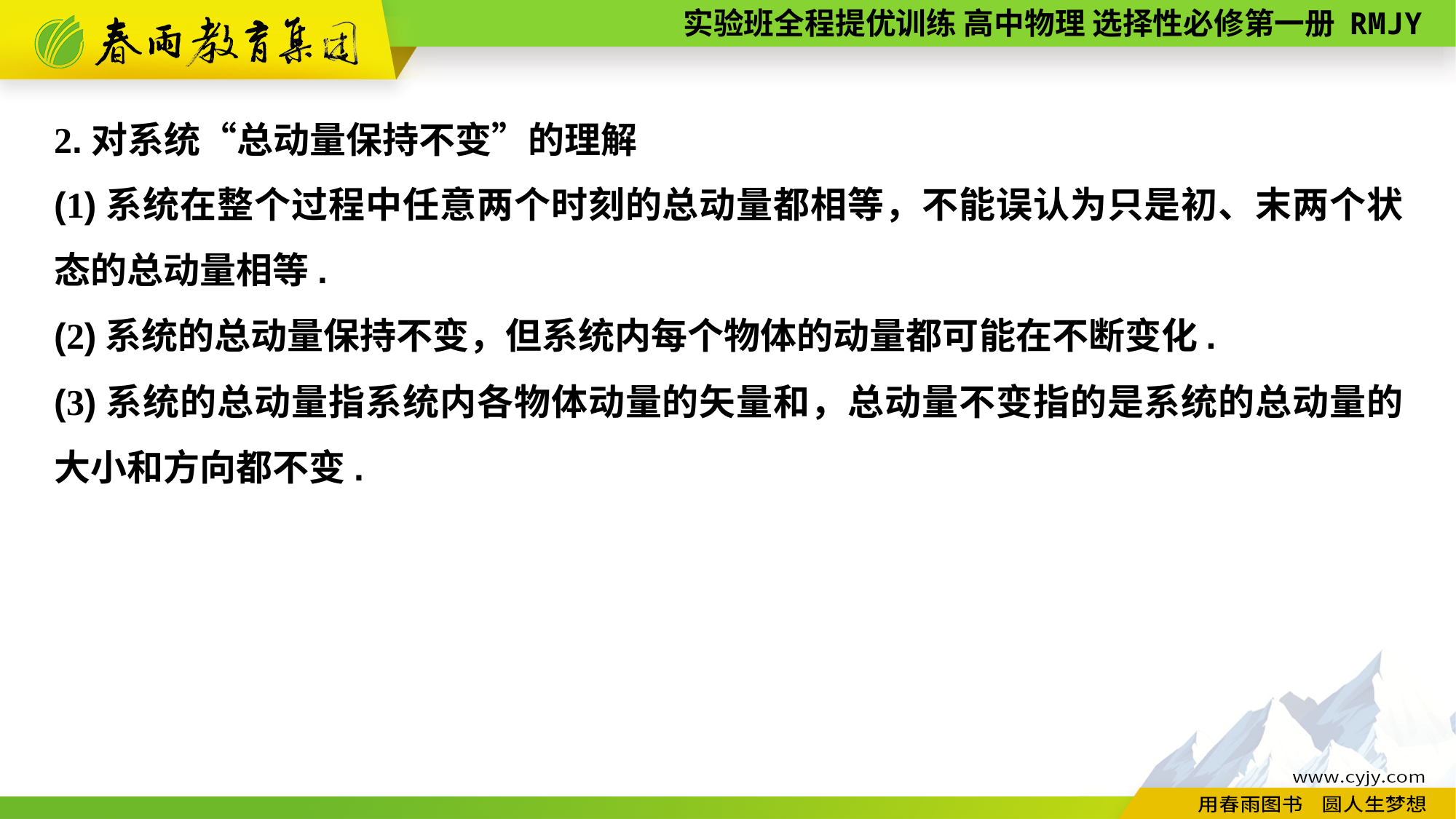

2.对系统“总动量保持不变”的理解
(1)系统在整个过程中任意两个时刻的总动量都相等，不能误认为只是初、末两个状态的总动量相等.
(2)系统的总动量保持不变，但系统内每个物体的动量都可能在不断变化.
(3)系统的总动量指系统内各物体动量的矢量和，总动量不变指的是系统的总动量的大小和方向都不变.